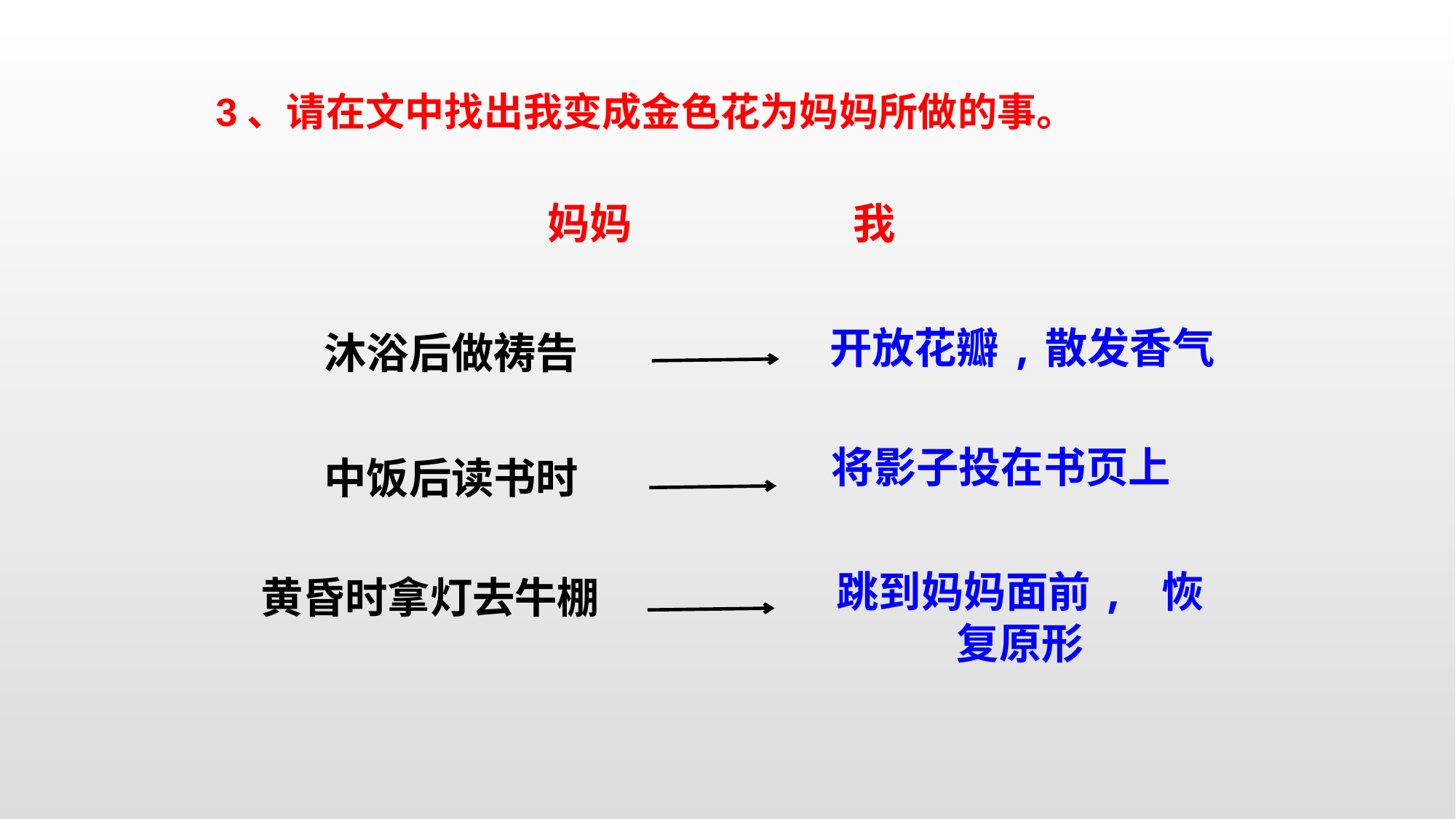

3、请在文中找出我变成金色花为妈妈所做的事。
妈妈                       我
　开放花瓣,散发香气
沐浴后做祷告
将影子投在书页上
中饭后读书时
跳到妈妈面前, 恢复原形
黄昏时拿灯去牛棚